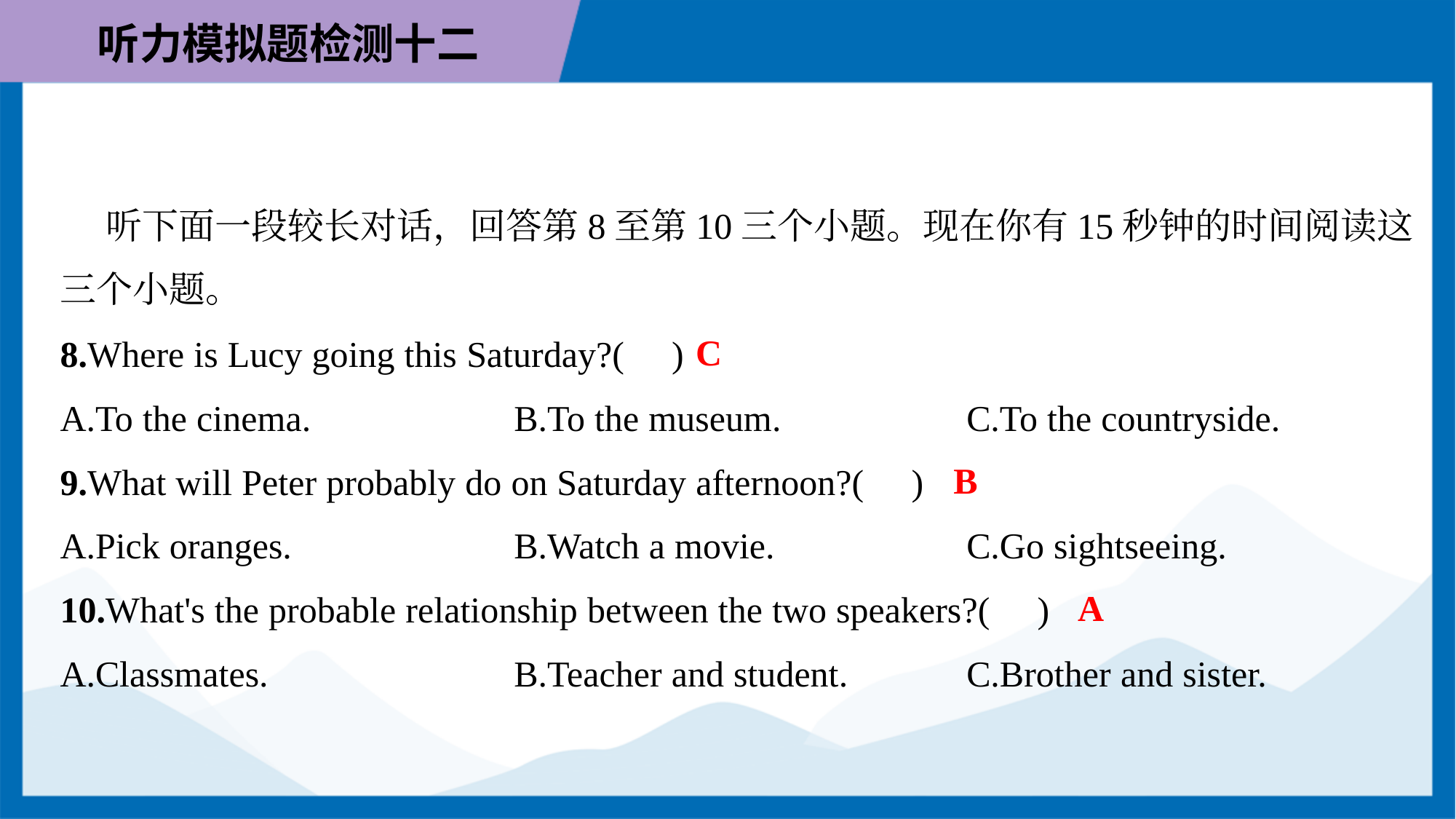

听下面一段较长对话，回答第8至第10三个小题。现在你有15秒钟的时间阅读这
三个小题。
C
8.Where is Lucy going this Saturday?(     )
A.To the cinema.	B.To the museum.	C.To the countryside.
B
9.What will Peter probably do on Saturday afternoon?(     )
A.Pick oranges.	B.Watch a movie.	C.Go sightseeing.
A
10.What's the probable relationship between the two speakers?(     )
A.Classmates.	B.Teacher and student.	C.Brother and sister.